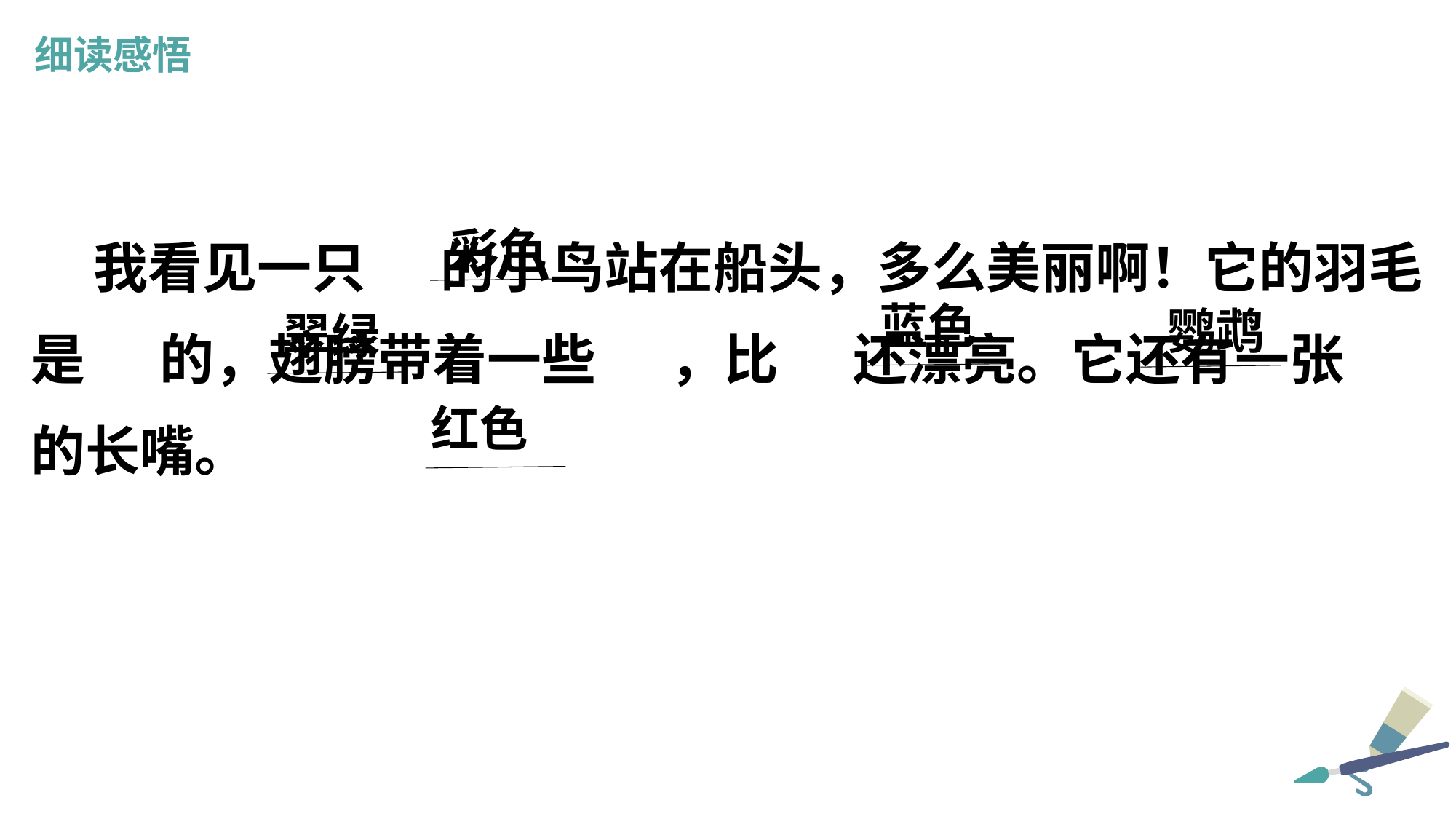

细读感悟
    我看见一只      的小鸟站在船头，多么美丽啊！它的羽毛是      的，翅膀带着一些      ，比      还漂亮。它还有一张      的长嘴。
彩色
蓝色
鹦鹉
翠绿
红色